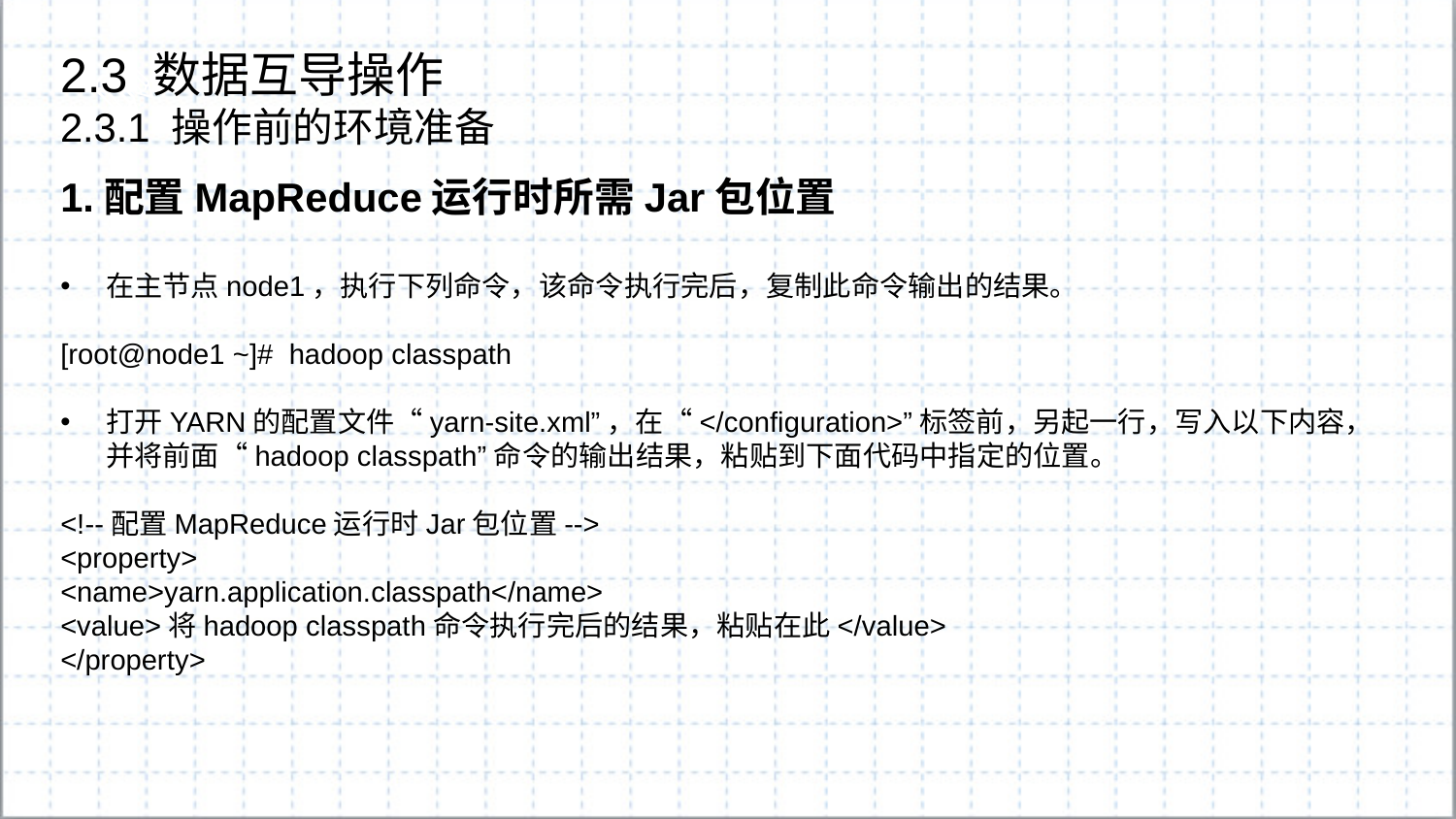

2.3 数据互导操作
2.3.1 操作前的环境准备
1.配置MapReduce运行时所需Jar包位置

在主节点node1，执行下列命令，该命令执行完后，复制此命令输出的结果。

[root@node1 ~]#  hadoop classpath

打开YARN的配置文件“yarn-site.xml”，在“</configuration>”标签前，另起一行，写入以下内容，并将前面“hadoop classpath”命令的输出结果，粘贴到下面代码中指定的位置。

<!--配置MapReduce运行时Jar包位置-->
<property>
<name>yarn.application.classpath</name>
<value>将hadoop classpath命令执行完后的结果，粘贴在此</value>
</property>